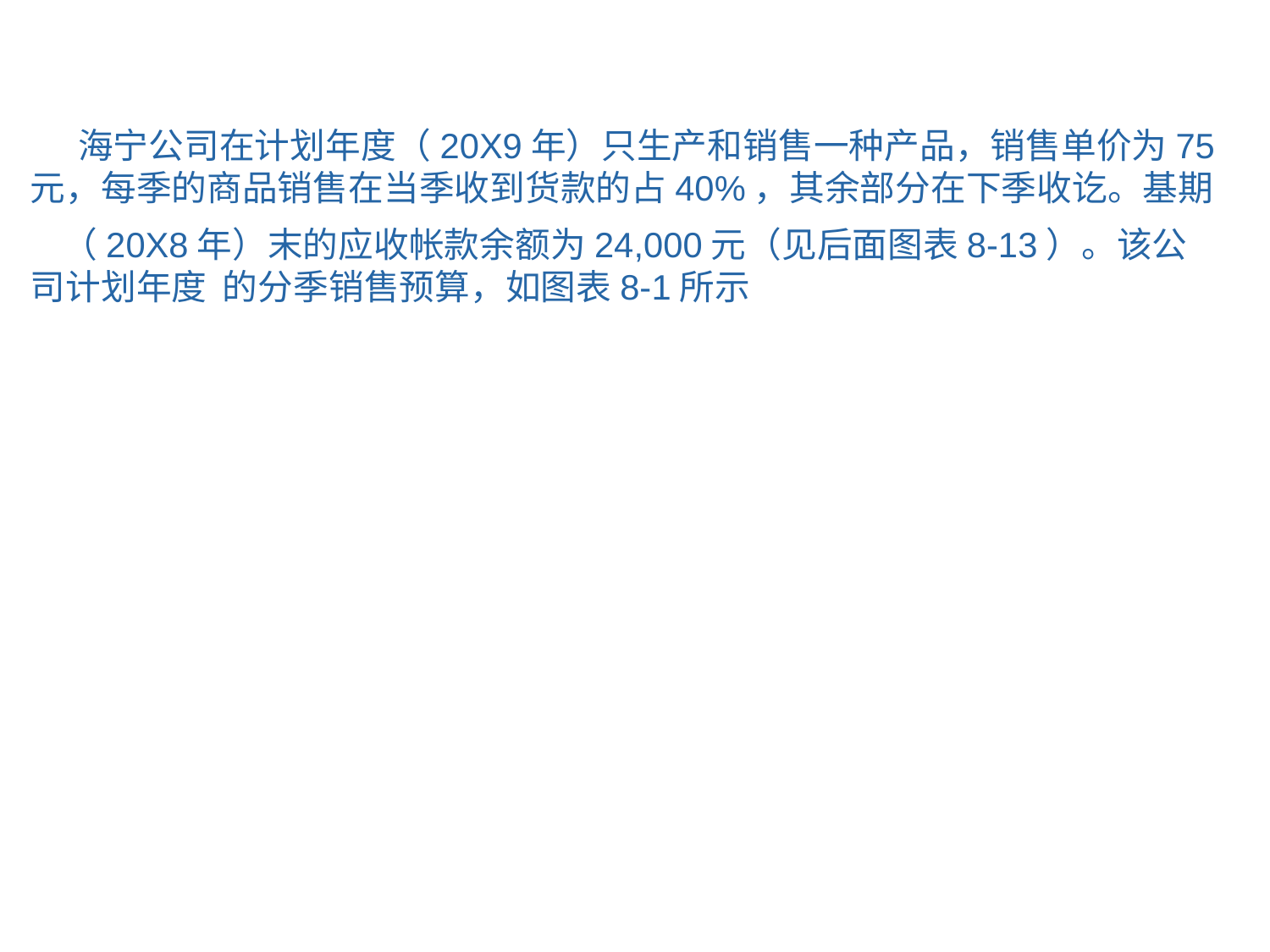

海宁公司在计划年度（20X9年）只生产和销售一种产品，销售单价为75元，每季的商品销售在当季收到货款的占40%，其余部分在下季收讫。基期
   （20X8年）末的应收帐款余额为24,000元（见后面图表8-13）。该公司计划年度  的分季销售预算，如图表8-1所示